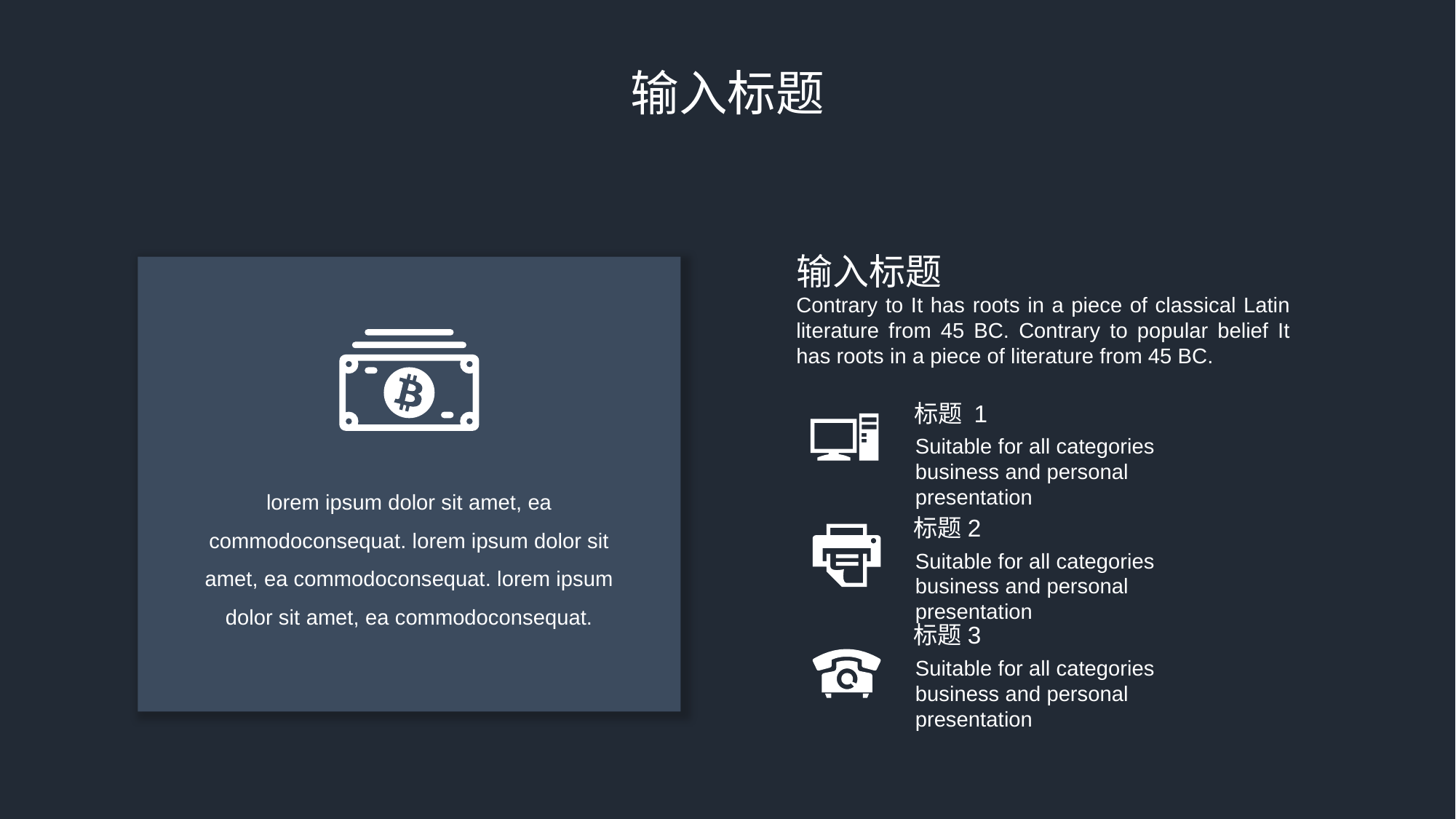

输入标题
输入标题

Contrary to It has roots in a piece of classical Latin literature from 45 BC. Contrary to popular belief It has roots in a piece of literature from 45 BC.

标题 1

Suitable for all categories business and personal presentation
lorem ipsum dolor sit amet, ea commodoconsequat. lorem ipsum dolor sit amet, ea commodoconsequat. lorem ipsum dolor sit amet, ea commodoconsequat.
标题2

Suitable for all categories business and personal presentation
标题3

Suitable for all categories business and personal presentation